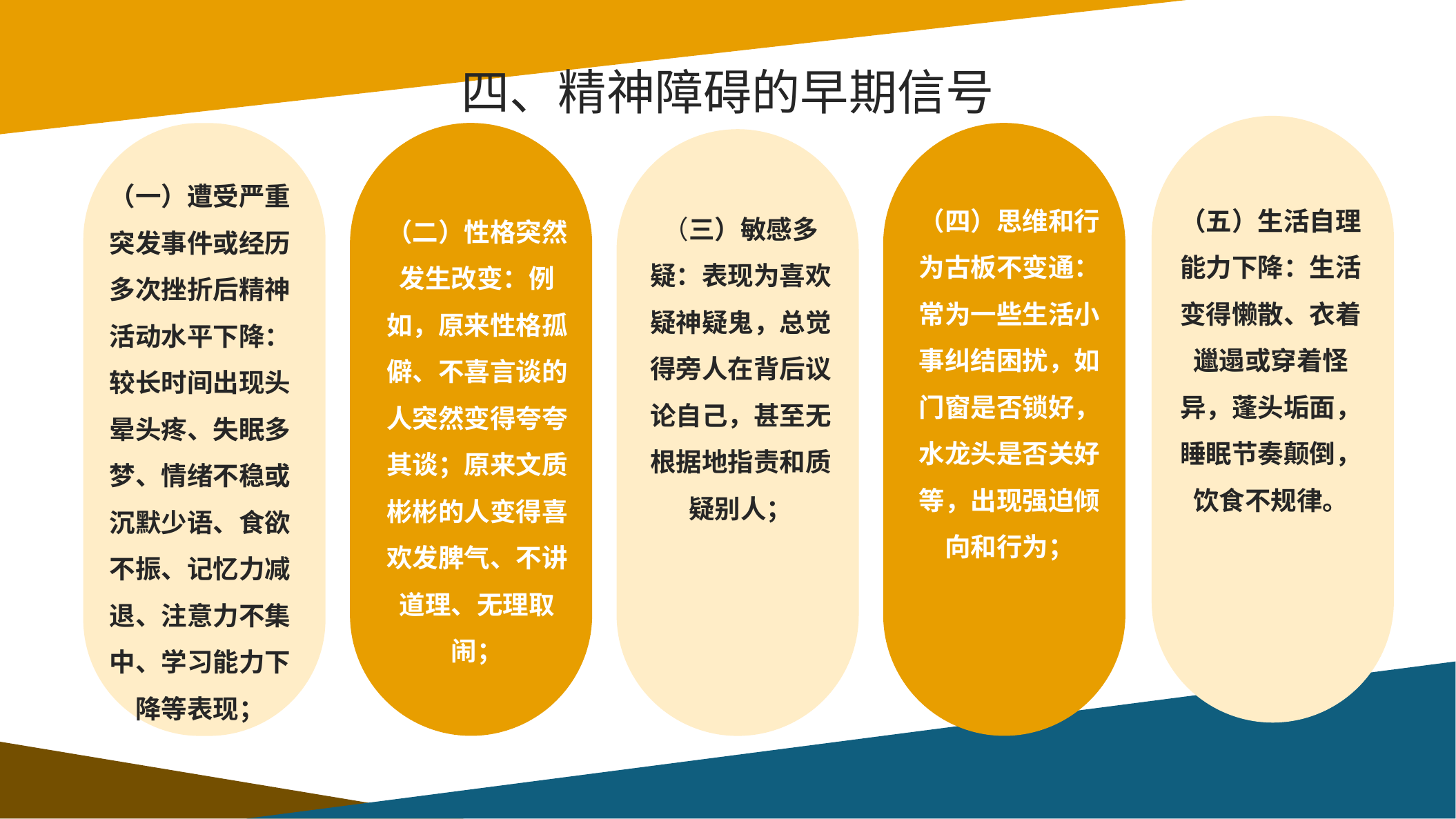

# 四、精神障碍的早期信号

（一）遭受严重突发事件或经历多次挫折后精神活动水平下降：较长时间出现头晕头疼、失眠多梦、情绪不稳或沉默少语、食欲不振、记忆力减退、注意力不集中、学习能力下降等表现；
（四）思维和行为古板不变通：常为一些生活小事纠结困扰，如门窗是否锁好，水龙头是否关好等，出现强迫倾向和行为；
（五）生活自理能力下降：生活变得懒散、衣着邋遢或穿着怪异，蓬头垢面，睡眠节奏颠倒，饮食不规律。
（三）敏感多疑：表现为喜欢疑神疑鬼，总觉得旁人在背后议论自己，甚至无根据地指责和质疑别人；
（二）性格突然发生改变：例如，原来性格孤僻、不喜言谈的人突然变得夸夸其谈；原来文质彬彬的人变得喜欢发脾气、不讲道理、无理取闹；